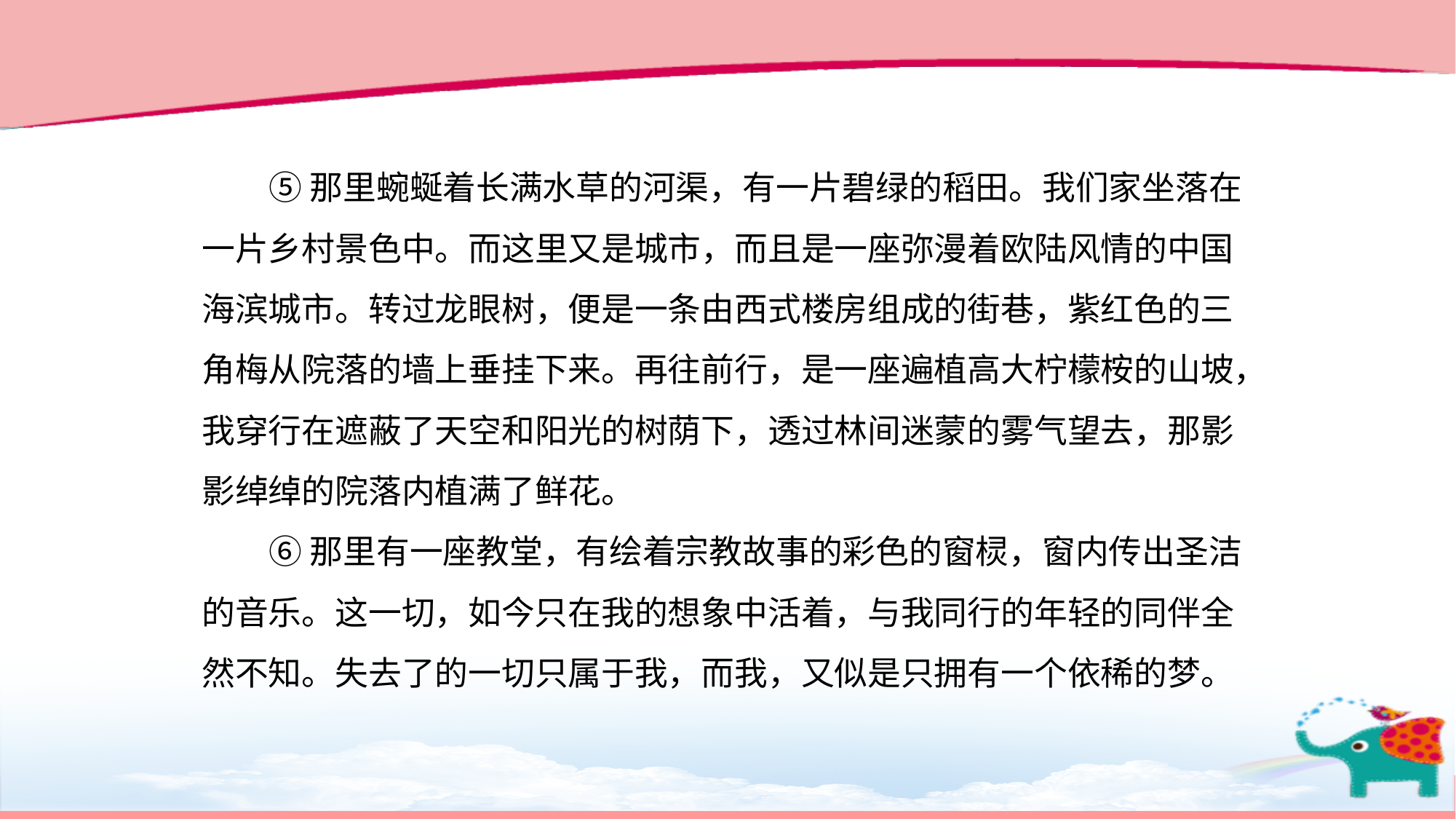

⑤那里蜿蜒着长满水草的河渠，有一片碧绿的稻田。我们家坐落在一片乡村景色中。而这里又是城市，而且是一座弥漫着欧陆风情的中国海滨城市。转过龙眼树，便是一条由西式楼房组成的街巷，紫红色的三角梅从院落的墙上垂挂下来。再往前行，是一座遍植高大柠檬桉的山坡，我穿行在遮蔽了天空和阳光的树荫下，透过林间迷蒙的雾气望去，那影影绰绰的院落内植满了鲜花。
⑥那里有一座教堂，有绘着宗教故事的彩色的窗棂，窗内传出圣洁的音乐。这一切，如今只在我的想象中活着，与我同行的年轻的同伴全然不知。失去了的一切只属于我，而我，又似是只拥有一个依稀的梦。